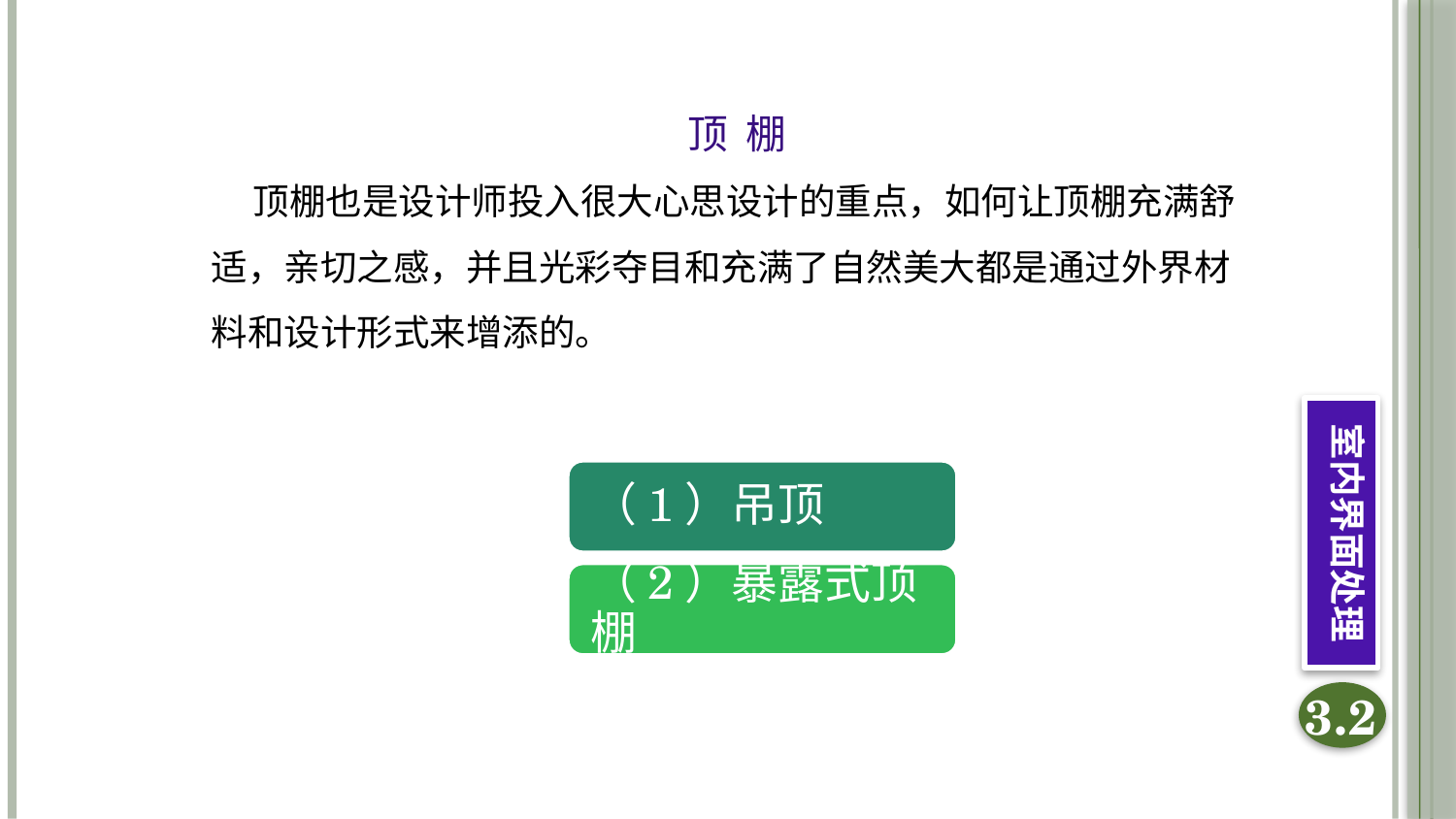

顶  棚
    顶棚也是设计师投入很大心思设计的重点，如何让顶棚充满舒适，亲切之感，并且光彩夺目和充满了自然美大都是通过外界材料和设计形式来增添的。
室内界面处理
（1）吊顶
（2）暴露式顶棚
3.2